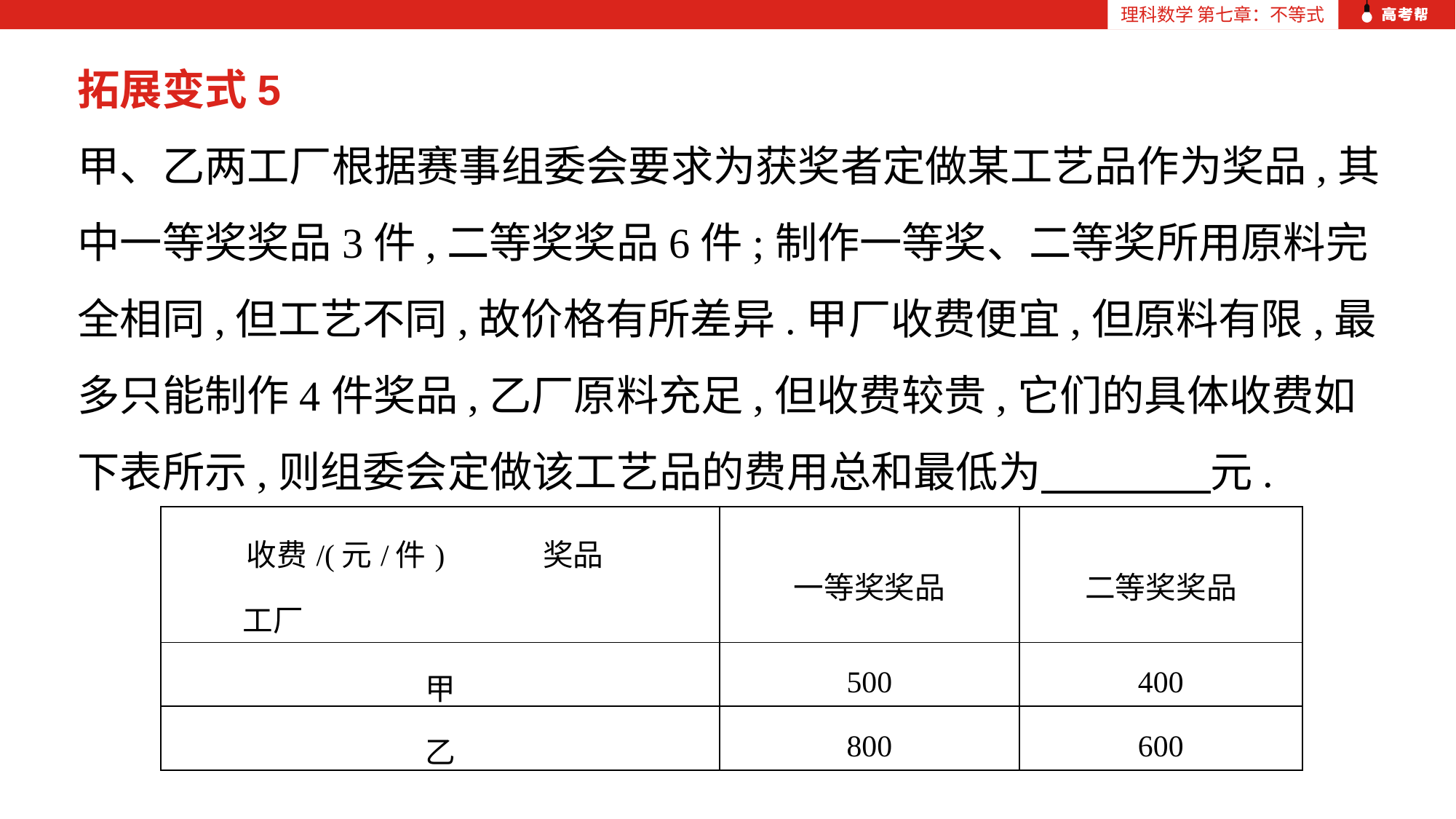

拓展变式5
甲、乙两工厂根据赛事组委会要求为获奖者定做某工艺品作为奖品,其中一等奖奖品3件,二等奖奖品6件;制作一等奖、二等奖所用原料完全相同,但工艺不同,故价格有所差异.甲厂收费便宜,但原料有限,最多只能制作4件奖品,乙厂原料充足,但收费较贵,它们的具体收费如下表所示,则组委会定做该工艺品的费用总和最低为　　　　元.
| 收费/(元/件)　　　奖品　　 工厂 | 一等奖奖品 | 二等奖奖品 |
| --- | --- | --- |
| 甲 | 500 | 400 |
| 乙 | 800 | 600 |